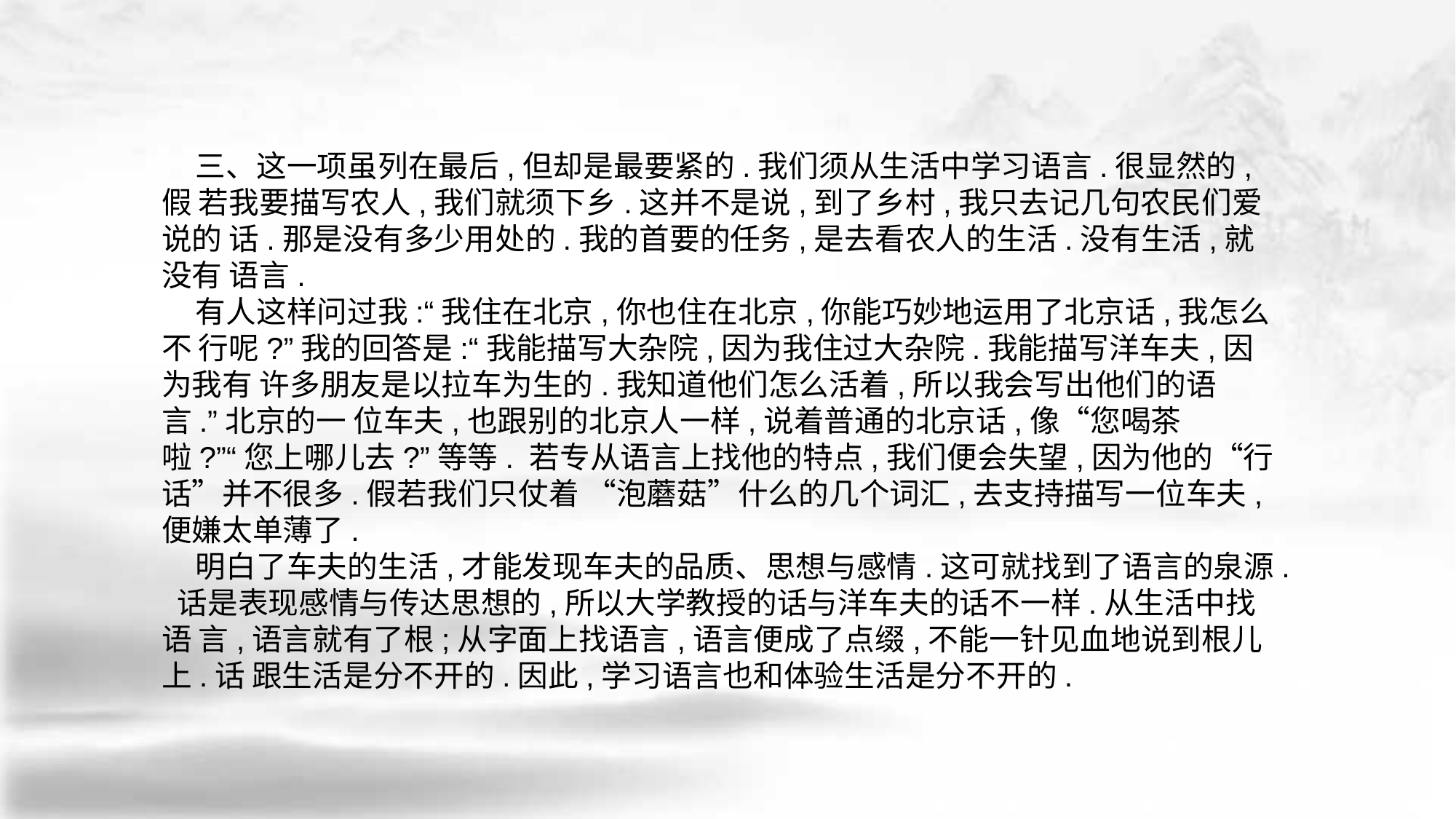

三、这一项虽列在最后,但却是最要紧的.我们须从生活中学习语言.很显然的,假 若我要描写农人,我们就须下乡.这并不是说,到了乡村,我只去记几句农民们爱说的 话.那是没有多少用处的.我的首要的任务,是去看农人的生活.没有生活,就没有 语言.
    有人这样问过我:“我住在北京,你也住在北京,你能巧妙地运用了北京话,我怎么不 行呢?”我的回答是:“我能描写大杂院,因为我住过大杂院.我能描写洋车夫,因为我有 许多朋友是以拉车为生的.我知道他们怎么活着,所以我会写出他们的语言.”北京的一 位车夫,也跟别的北京人一样,说着普通的北京话,像“您喝茶啦?”“您上哪儿去?”等等. 若专从语言上找他的特点,我们便会失望,因为他的“行话”并不很多.假若我们只仗着 “泡蘑菇”什么的几个词汇,去支持描写一位车夫,便嫌太单薄了.
    明白了车夫的生活,才能发现车夫的品质、思想与感情.这可就找到了语言的泉源. 话是表现感情与传达思想的,所以大学教授的话与洋车夫的话不一样.从生活中找语 言,语言就有了根;从字面上找语言,语言便成了点缀,不能一针见血地说到根儿上.话 跟生活是分不开的.因此,学习语言也和体验生活是分不开的.